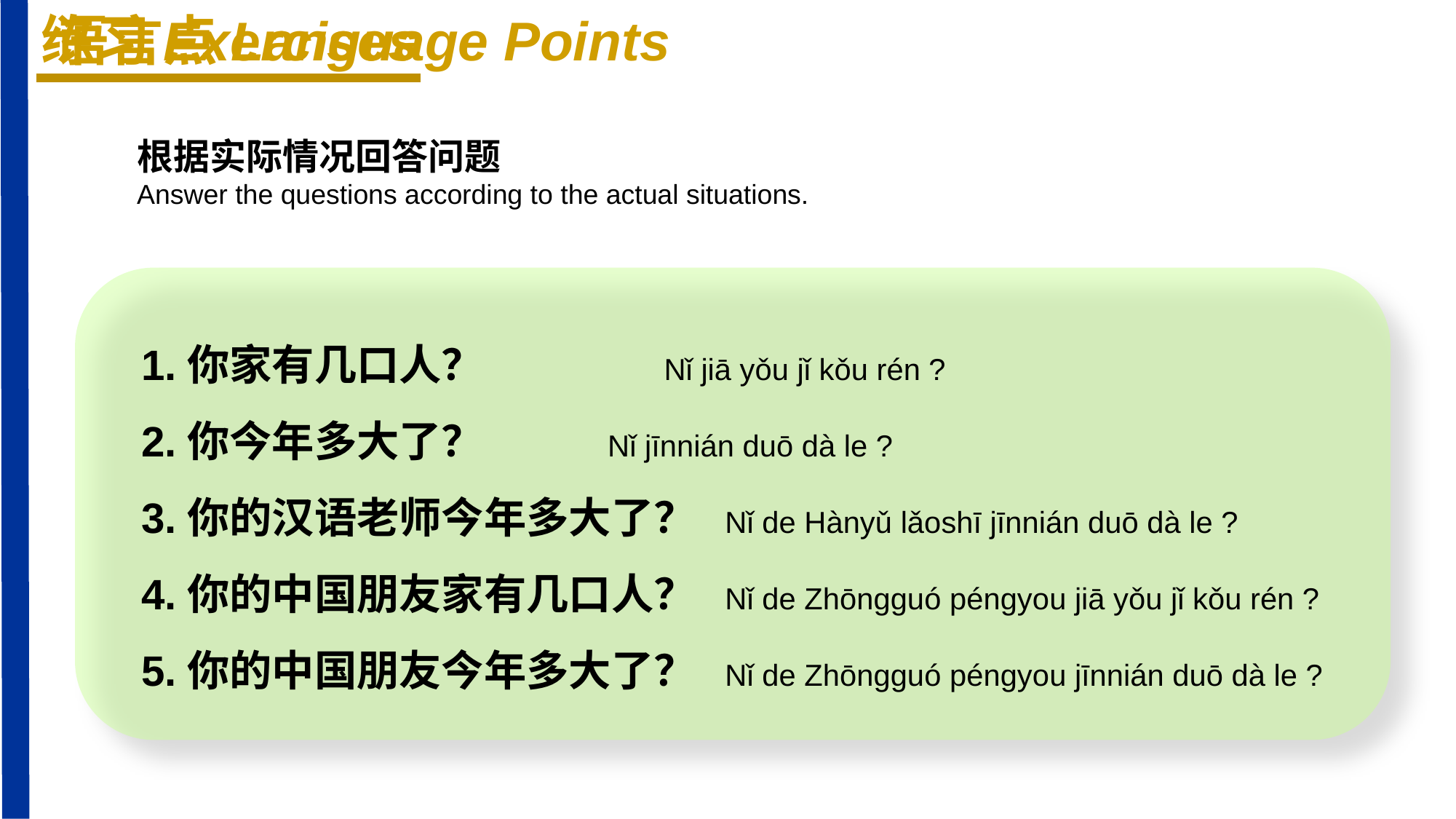

练习Exercises
语言点Language Points
根据实际情况回答问题
Answer the questions according to the actual situations.

1.你家有几口人？                   Nǐ jiā yǒu jǐ kǒu rén ?
2.你今年多大了？            Nǐ jīnnián duō dà le ?
3.你的汉语老师今年多大了？  Nǐ de Hànyǔ lǎoshī jīnnián duō dà le ?
4.你的中国朋友家有几口人？  Nǐ de Zhōnɡɡuó pénɡyou jiā yǒu jǐ kǒu rén ?
5.你的中国朋友今年多大了？  Nǐ de Zhōnɡɡuó pénɡyou jīnnián duō dà le ?